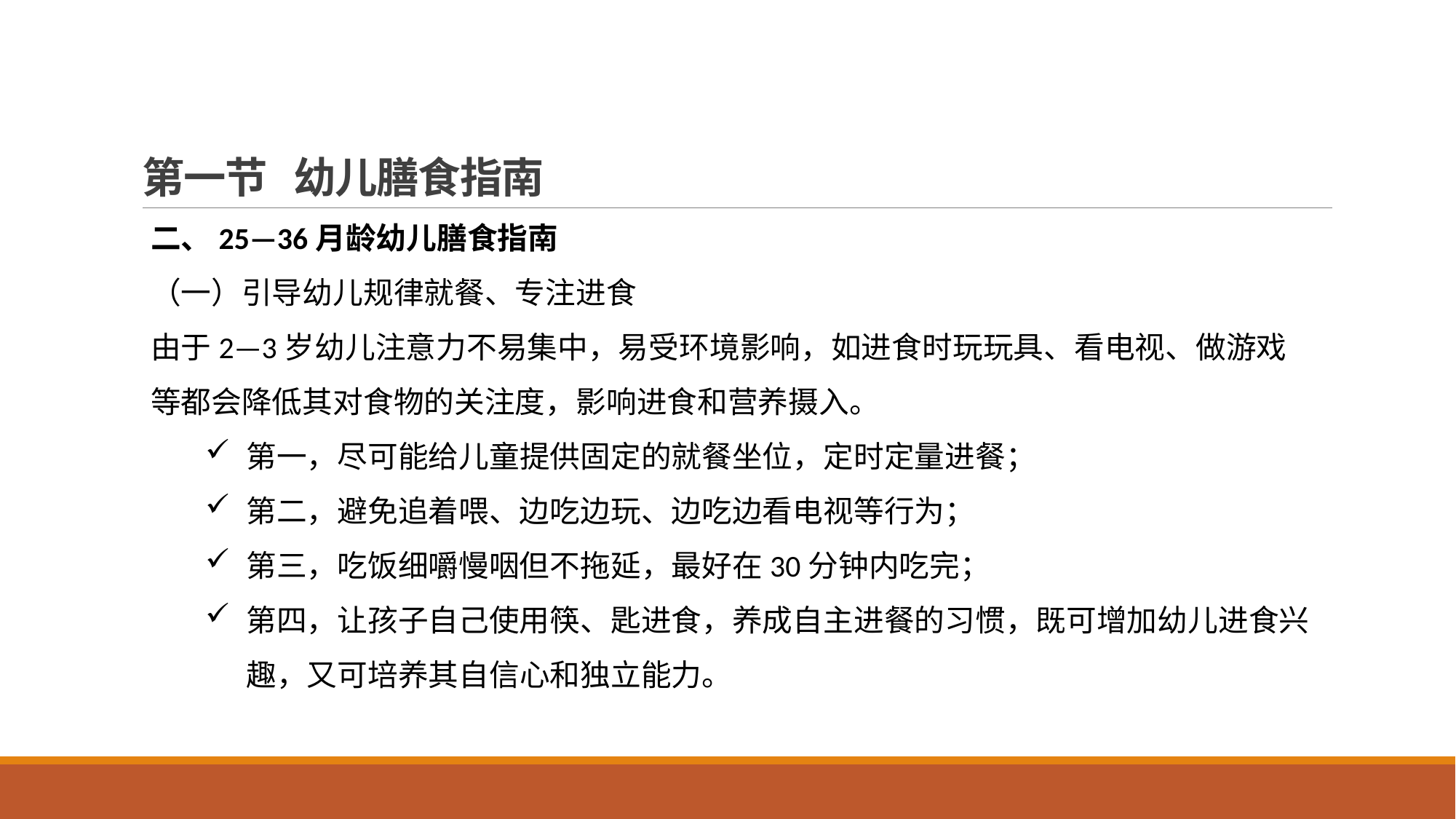

# 第一节   幼儿膳食指南
二、25—36月龄幼儿膳食指南
（一）引导幼儿规律就餐、专注进食
由于2—3岁幼儿注意力不易集中，易受环境影响，如进食时玩玩具、看电视、做游戏等都会降低其对食物的关注度，影响进食和营养摄入。
第一，尽可能给儿童提供固定的就餐坐位，定时定量进餐；
第二，避免追着喂、边吃边玩、边吃边看电视等行为；
第三，吃饭细嚼慢咽但不拖延，最好在30分钟内吃完；
第四，让孩子自己使用筷、匙进食，养成自主进餐的习惯，既可增加幼儿进食兴趣，又可培养其自信心和独立能力。